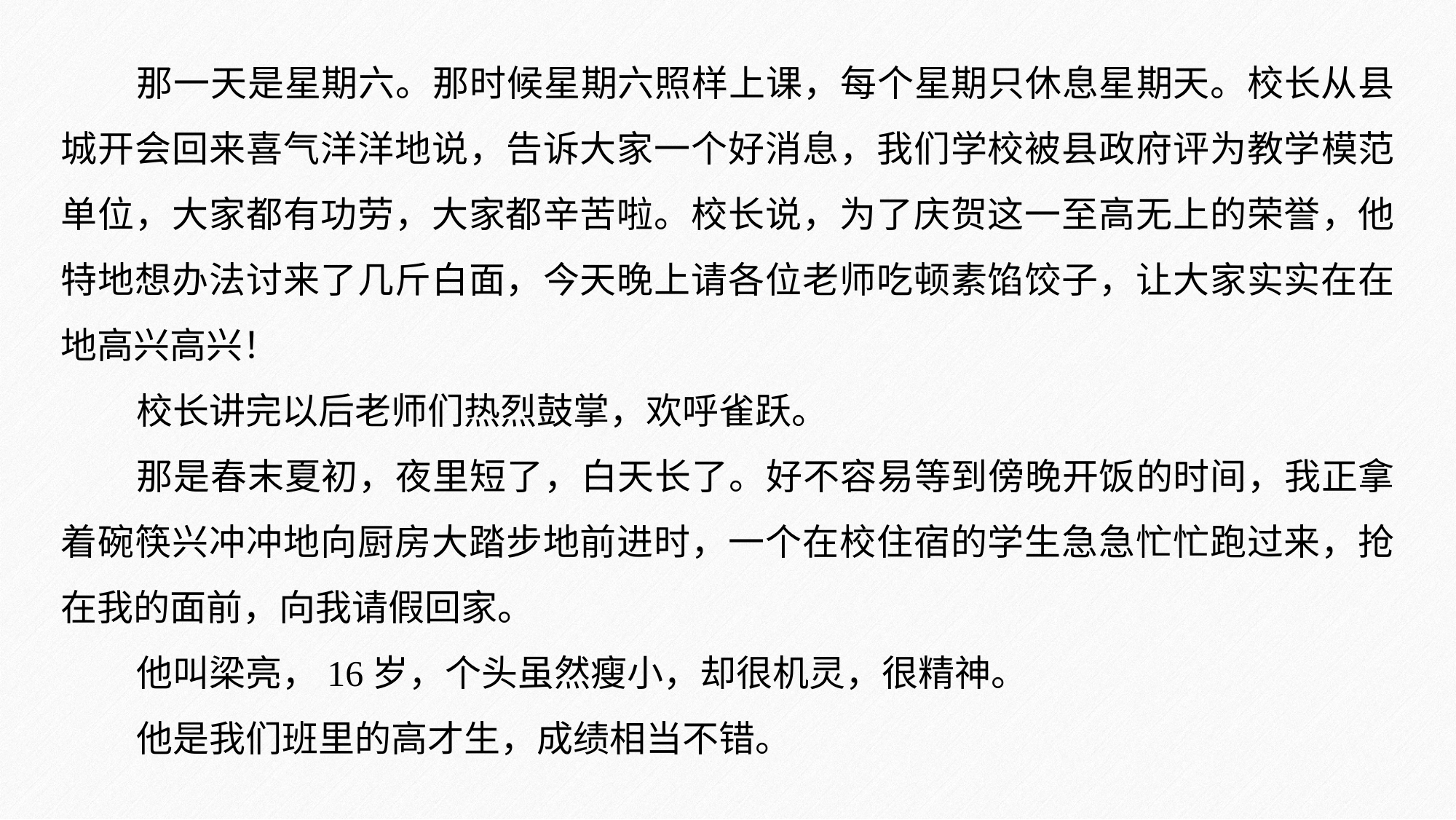

那一天是星期六。那时候星期六照样上课，每个星期只休息星期天。校长从县城开会回来喜气洋洋地说，告诉大家一个好消息，我们学校被县政府评为教学模范单位，大家都有功劳，大家都辛苦啦。校长说，为了庆贺这一至高无上的荣誉，他特地想办法讨来了几斤白面，今天晚上请各位老师吃顿素馅饺子，让大家实实在在地高兴高兴！
校长讲完以后老师们热烈鼓掌，欢呼雀跃。
那是春末夏初，夜里短了，白天长了。好不容易等到傍晚开饭的时间，我正拿着碗筷兴冲冲地向厨房大踏步地前进时，一个在校住宿的学生急急忙忙跑过来，抢在我的面前，向我请假回家。
他叫梁亮，16岁，个头虽然瘦小，却很机灵，很精神。
他是我们班里的高才生，成绩相当不错。